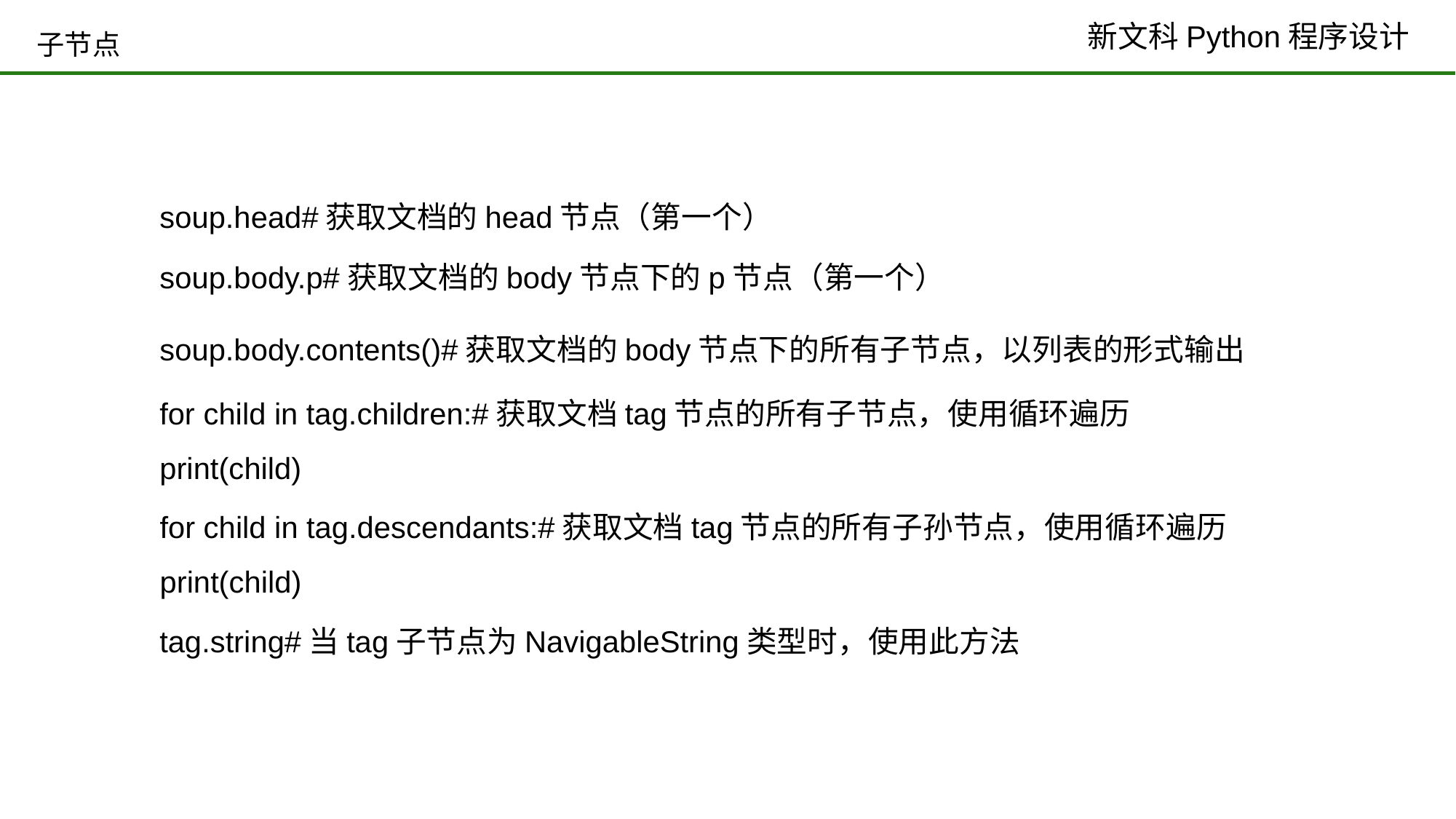

# 子节点
soup.head#获取文档的head节点（第一个）
soup.body.p#获取文档的body节点下的p节点（第一个）
soup.body.contents()#获取文档的body节点下的所有子节点，以列表的形式输出
for child in tag.children:#获取文档tag节点的所有子节点，使用循环遍历
print(child)
for child in tag.descendants:#获取文档tag节点的所有子孙节点，使用循环遍历
print(child)
tag.string#当tag子节点为NavigableString类型时，使用此方法